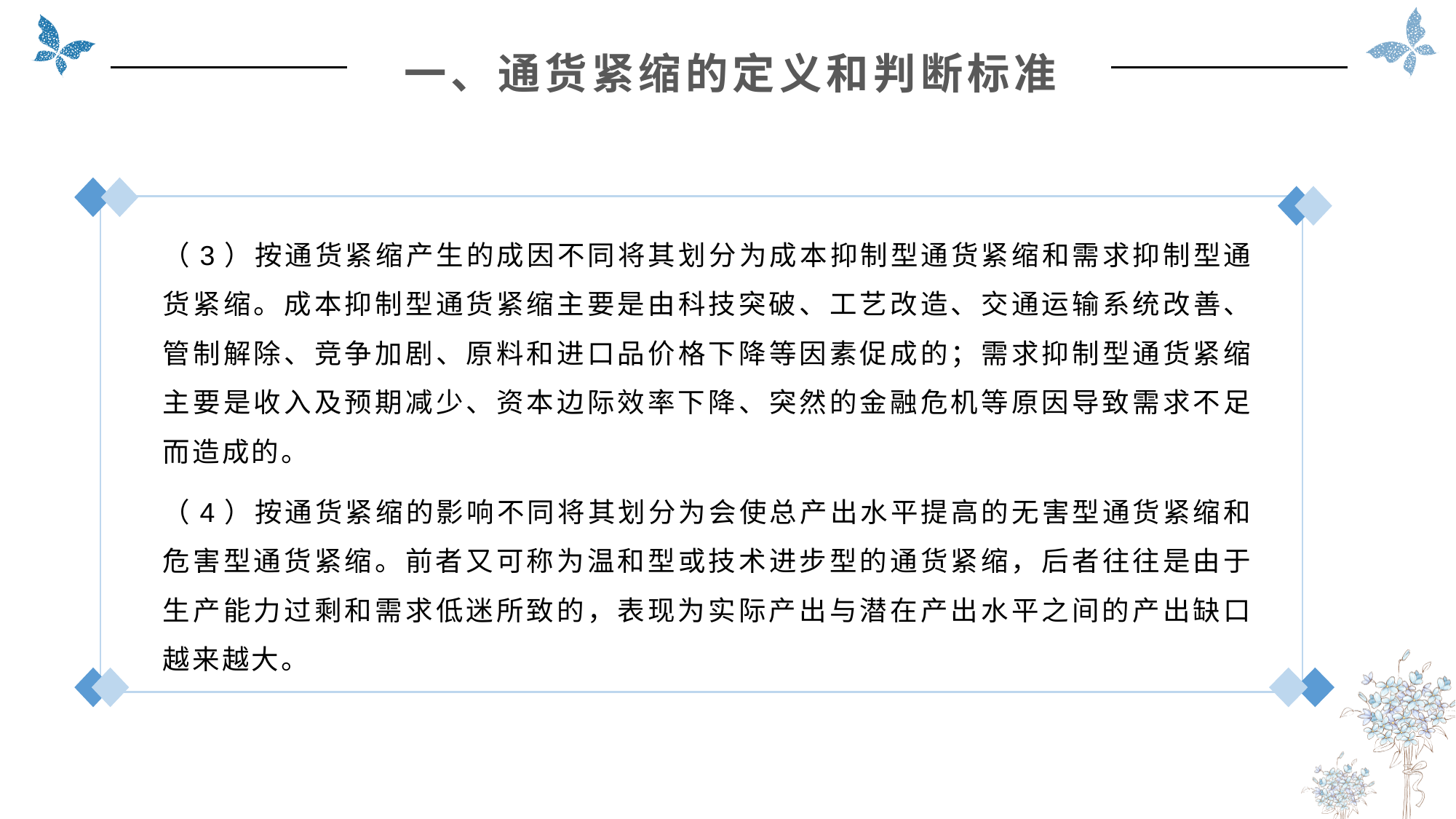

一、通货紧缩的定义和判断标准

（3）按通货紧缩产生的成因不同将其划分为成本抑制型通货紧缩和需求抑制型通货紧缩。成本抑制型通货紧缩主要是由科技突破、工艺改造、交通运输系统改善、管制解除、竞争加剧、原料和进口品价格下降等因素促成的；需求抑制型通货紧缩主要是收入及预期减少、资本边际效率下降、突然的金融危机等原因导致需求不足而造成的。
（4）按通货紧缩的影响不同将其划分为会使总产出水平提高的无害型通货紧缩和危害型通货紧缩。前者又可称为温和型或技术进步型的通货紧缩，后者往往是由于生产能力过剩和需求低迷所致的，表现为实际产出与潜在产出水平之间的产出缺口越来越大。